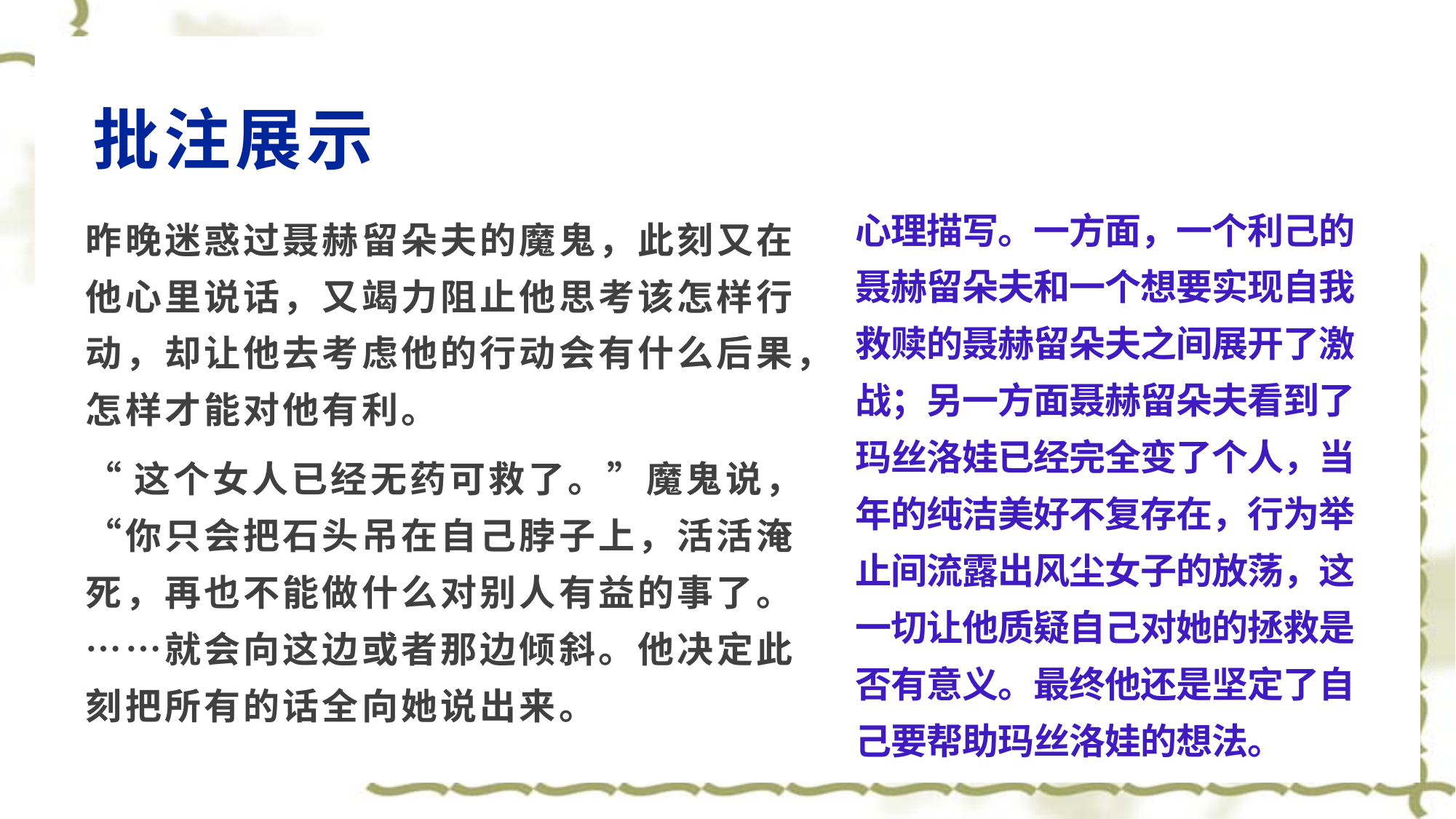

批注展示
心理描写。一方面，一个利己的聂赫留朵夫和一个想要实现自我救赎的聂赫留朵夫之间展开了激战；另一方面聂赫留朵夫看到了玛丝洛娃已经完全变了个人，当年的纯洁美好不复存在，行为举止间流露出风尘女子的放荡，这一切让他质疑自己对她的拯救是否有意义。最终他还是坚定了自己要帮助玛丝洛娃的想法。
昨晚迷惑过聂赫留朵夫的魔鬼，此刻又在他心里说话，又竭力阻止他思考该怎样行动，却让他去考虑他的行动会有什么后果，怎样才能对他有利。
“这个女人已经无药可救了。”魔鬼说，“你只会把石头吊在自己脖子上，活活淹死，再也不能做什么对别人有益的事了。……就会向这边或者那边倾斜。他决定此刻把所有的话全向她说出来。